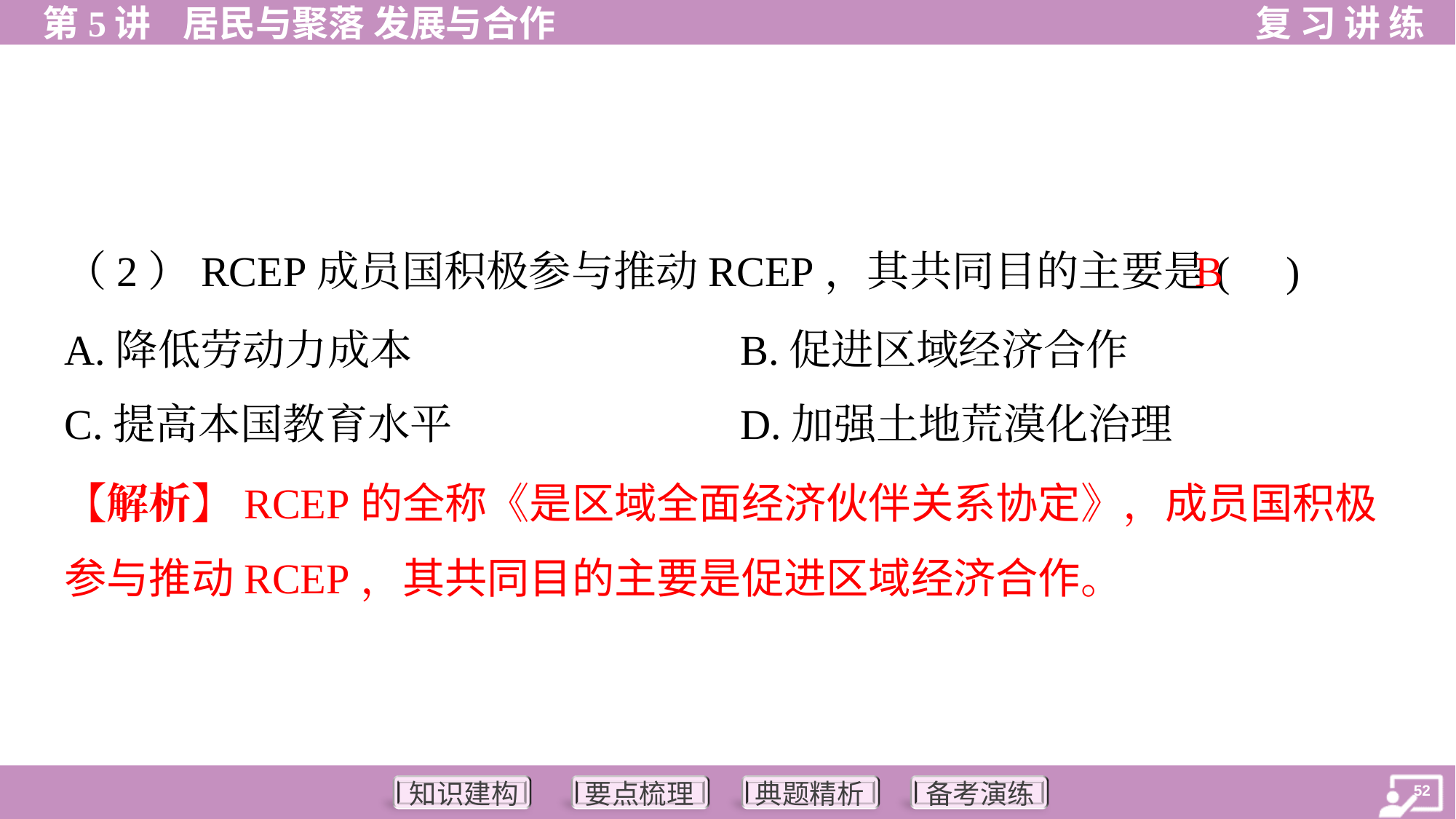

B
（2）RCEP成员国积极参与推动RCEP，其共同目的主要是(     )
A.降低劳动力成本	B.促进区域经济合作
C.提高本国教育水平	D.加强土地荒漠化治理
【解析】RCEP的全称《是区域全面经济伙伴关系协定》，成员国积极
参与推动RCEP，其共同目的主要是促进区域经济合作。